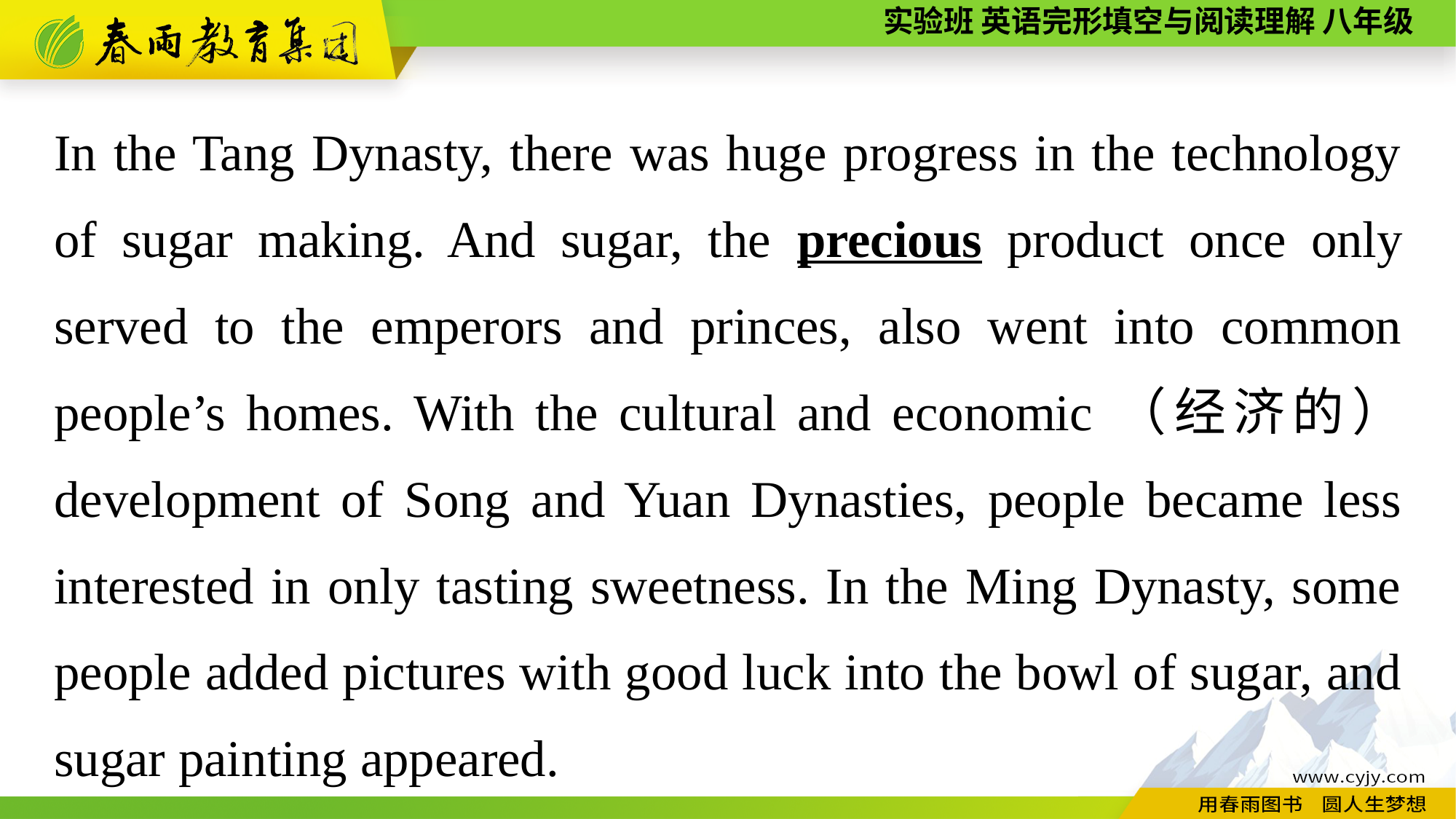

In the Tang Dynasty, there was huge progress in the technology of sugar making. And sugar, the precious product once only served to the emperors and princes, also went into common people’s homes. With the cultural and economic（经济的） development of Song and Yuan Dynasties, people became less interested in only tasting sweetness. In the Ming Dynasty, some people added pictures with good luck into the bowl of sugar, and sugar painting appeared.